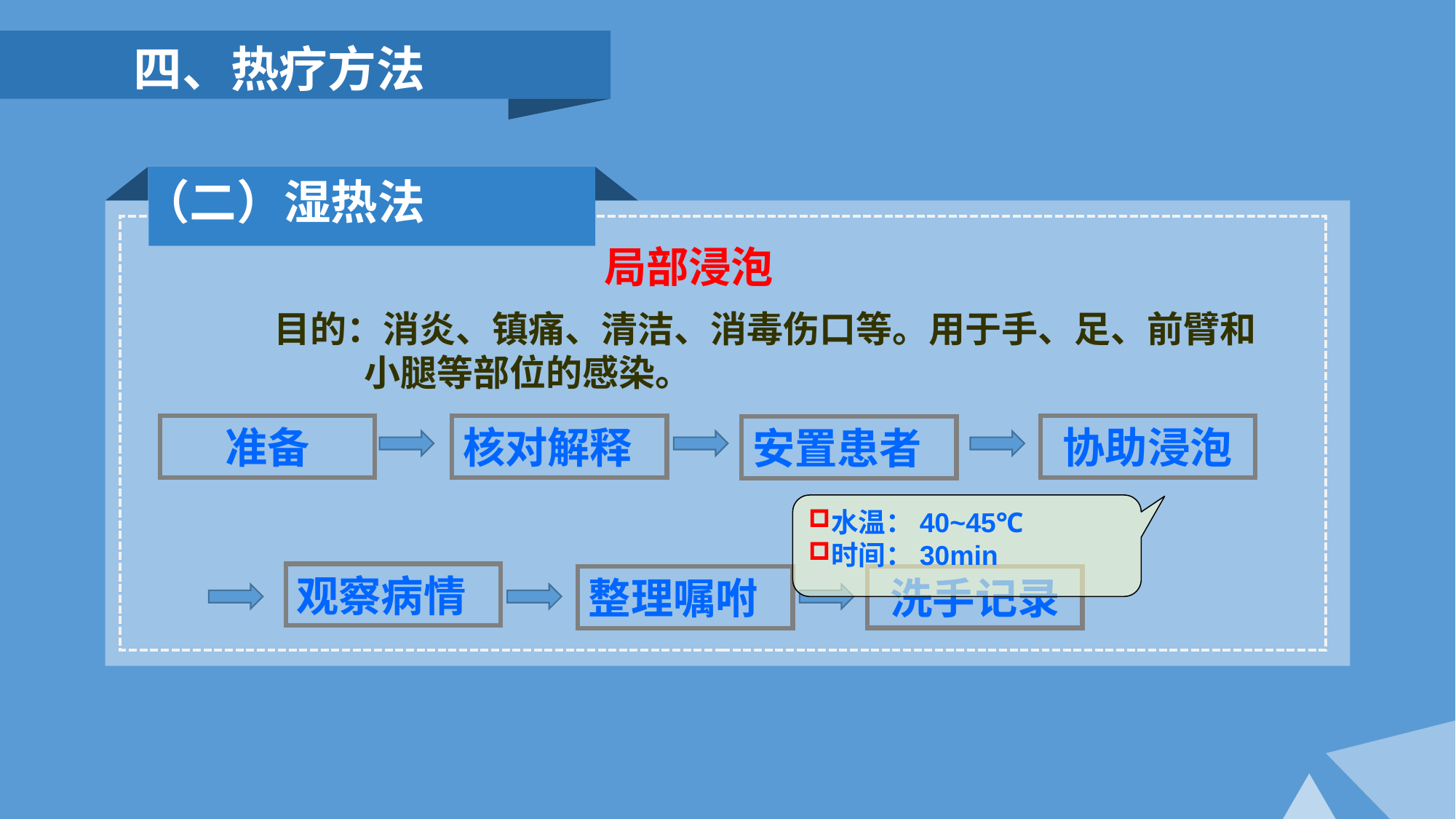

四、热疗方法

       （二）湿热法

局部浸泡
目的：消炎、镇痛、清洁、消毒伤口等。用于手、足、前臂和
          小腿等部位的感染。

核对解释
协助浸泡
准备
安置患者

水温：40~45℃
时间：30min

观察病情
洗手记录
整理嘱咐